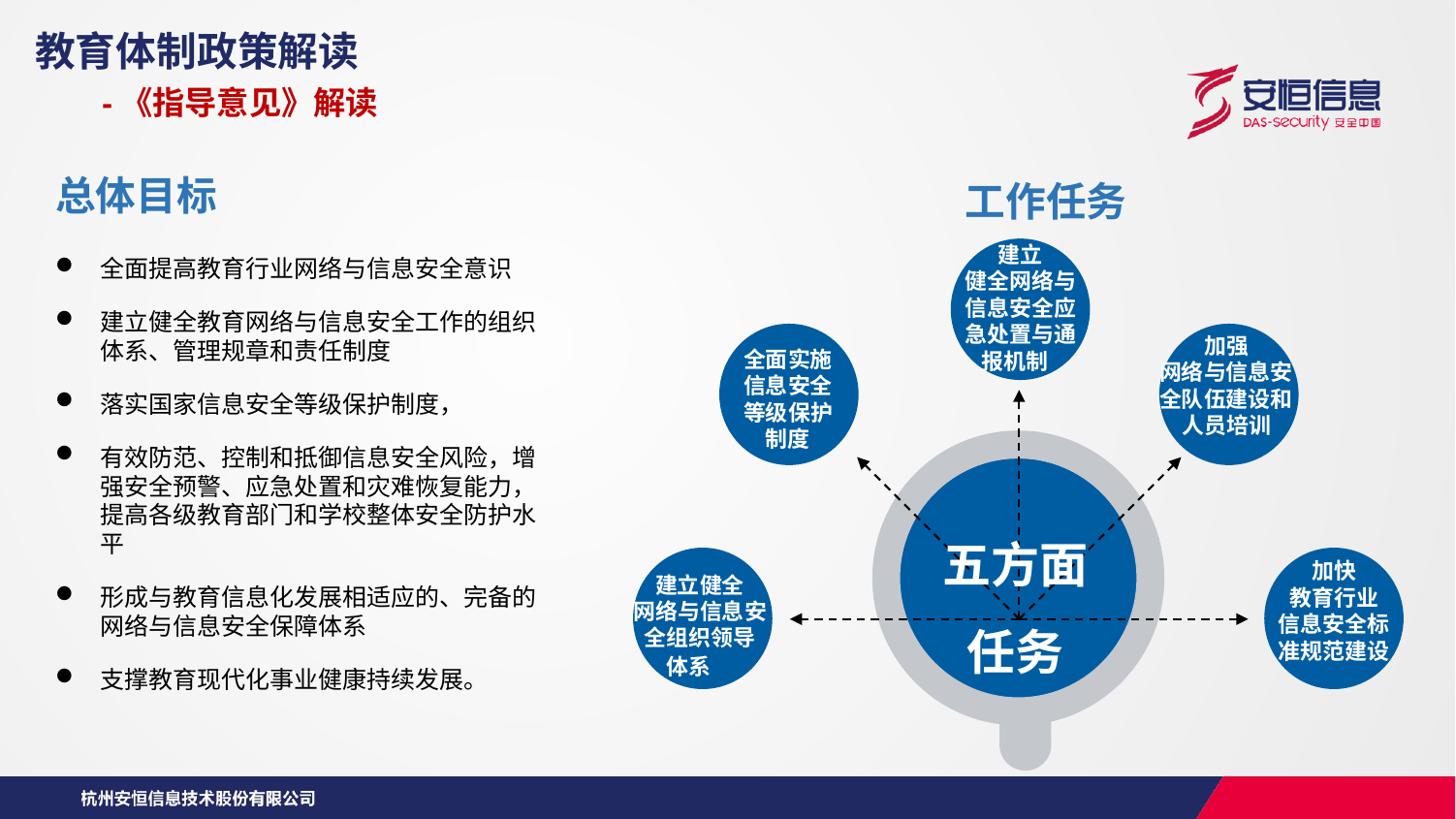

教育体制政策解读
      -《指导意见》解读
总体目标
工作任务
建立
健全网络与信息安全应急处置与通报机制

加强
网络与信息安全队伍建设和人员培训

全面实施
信息安全等级保护制度
五方面
任务

加快
教育行业
信息安全标准规范建设

建立健全
网络与信息安全组织领导
体系

全面提高教育行业网络与信息安全意识
建立健全教育网络与信息安全工作的组织体系、管理规章和责任制度
落实国家信息安全等级保护制度，
有效防范、控制和抵御信息安全风险，增强安全预警、应急处置和灾难恢复能力，提高各级教育部门和学校整体安全防护水平
形成与教育信息化发展相适应的、完备的网络与信息安全保障体系
支撑教育现代化事业健康持续发展。